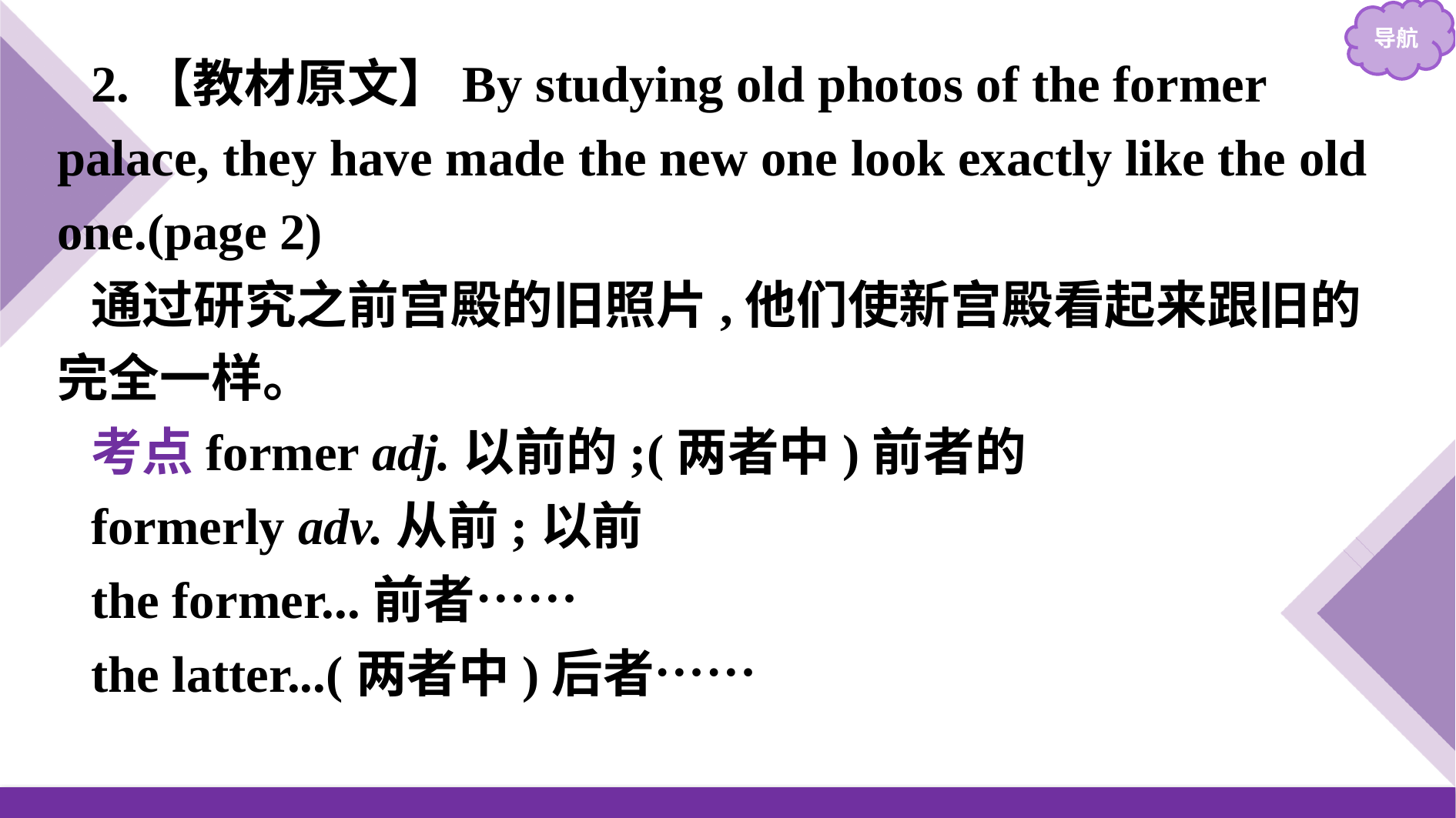

2.【教材原文】By studying old photos of the former palace, they have made the new one look exactly like the old one.(page 2)
通过研究之前宫殿的旧照片,他们使新宫殿看起来跟旧的完全一样。
考点former adj.以前的;(两者中)前者的
formerly adv.从前;以前
the former...前者……
the latter...(两者中)后者……